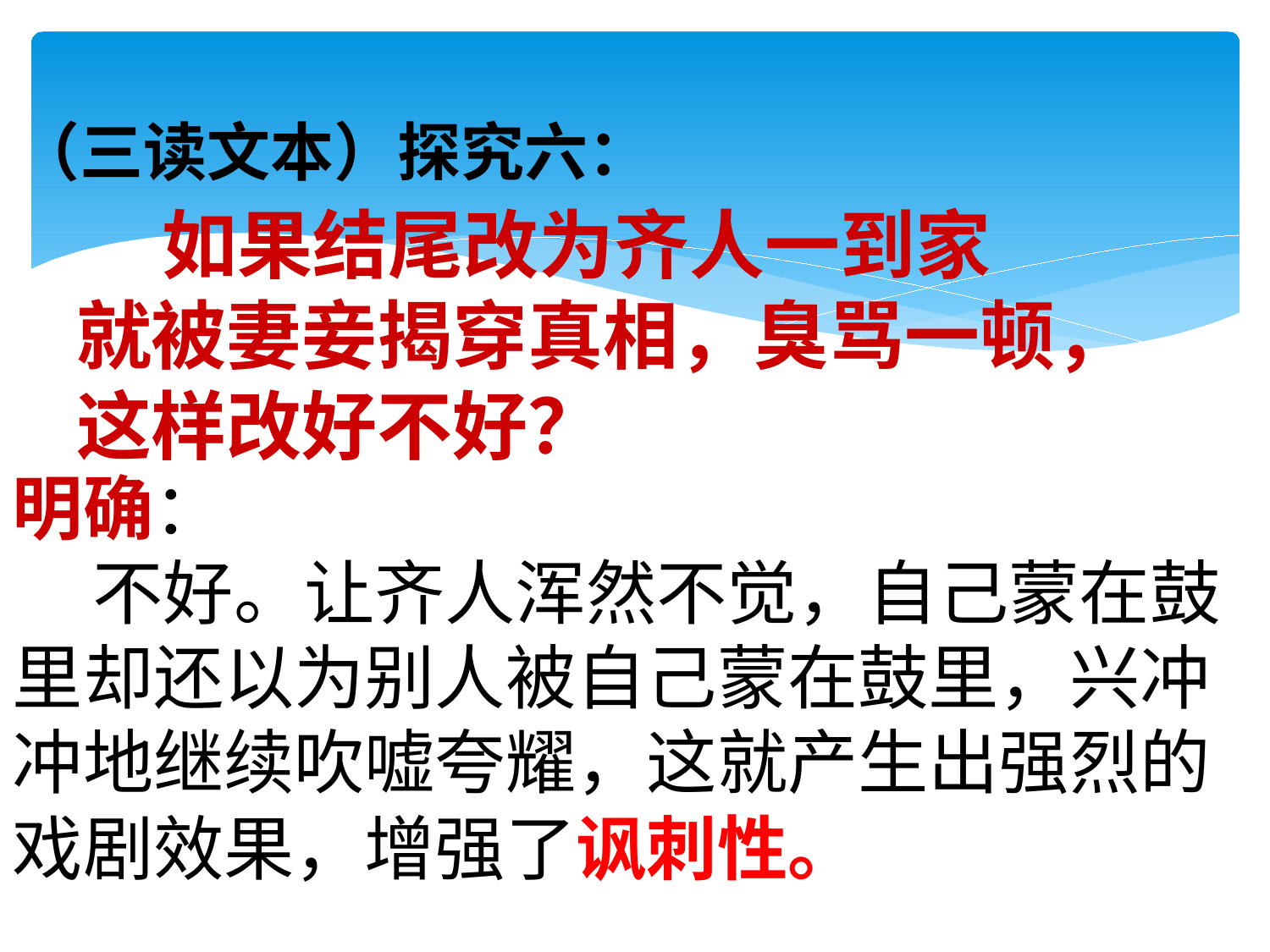

（三读文本）探究六：
# 如果结尾改为齐人一到家 就被妻妾揭穿真相，臭骂一顿， 这样改好不好？
明确：
    不好。让齐人浑然不觉，自己蒙在鼓里却还以为别人被自己蒙在鼓里，兴冲冲地继续吹嘘夸耀，这就产生出强烈的戏剧效果，增强了讽刺性。